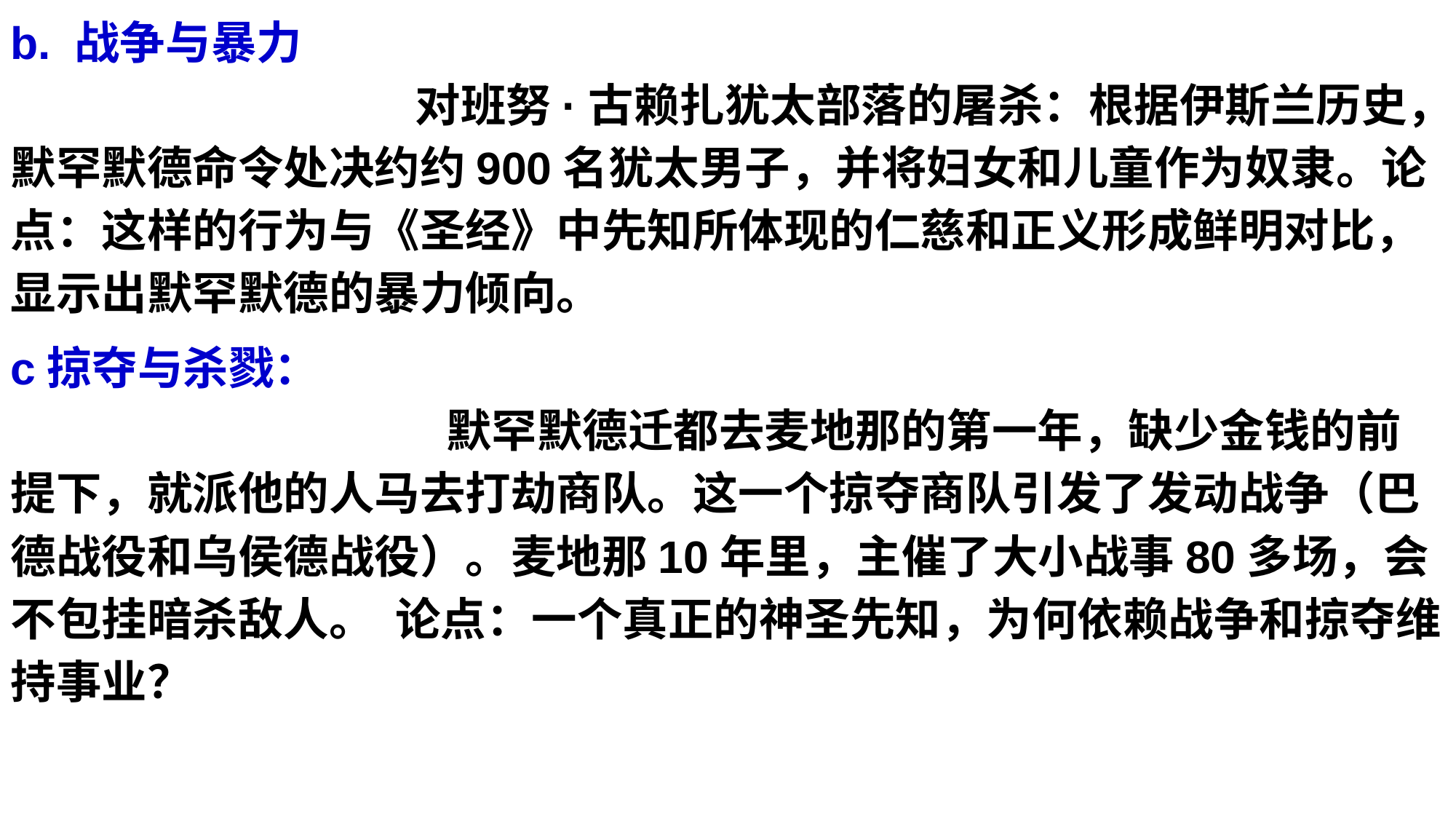

b. 战争与暴力                                                                                                                                                      对班努·古赖扎犹太部落的屠杀：根据伊斯兰历史，默罕默德命令处决约约900名犹太男子，并将妇女和儿童作为奴隶。论点：这样的行为与《圣经》中先知所体现的仁慈和正义形成鲜明对比，显示出默罕默德的暴力倾向。
c掠夺与杀戮：                                                                                                                                                       默罕默德迁都去麦地那的第一年，缺少金钱的前提下，就派他的人马去打劫商队。这一个掠夺商队引发了发动战争（巴德战役和乌侯德战役）。麦地那10年里，主催了大小战事80多场，会不包挂暗杀敌人。  论点：一个真正的神圣先知，为何依赖战争和掠夺维持事业？